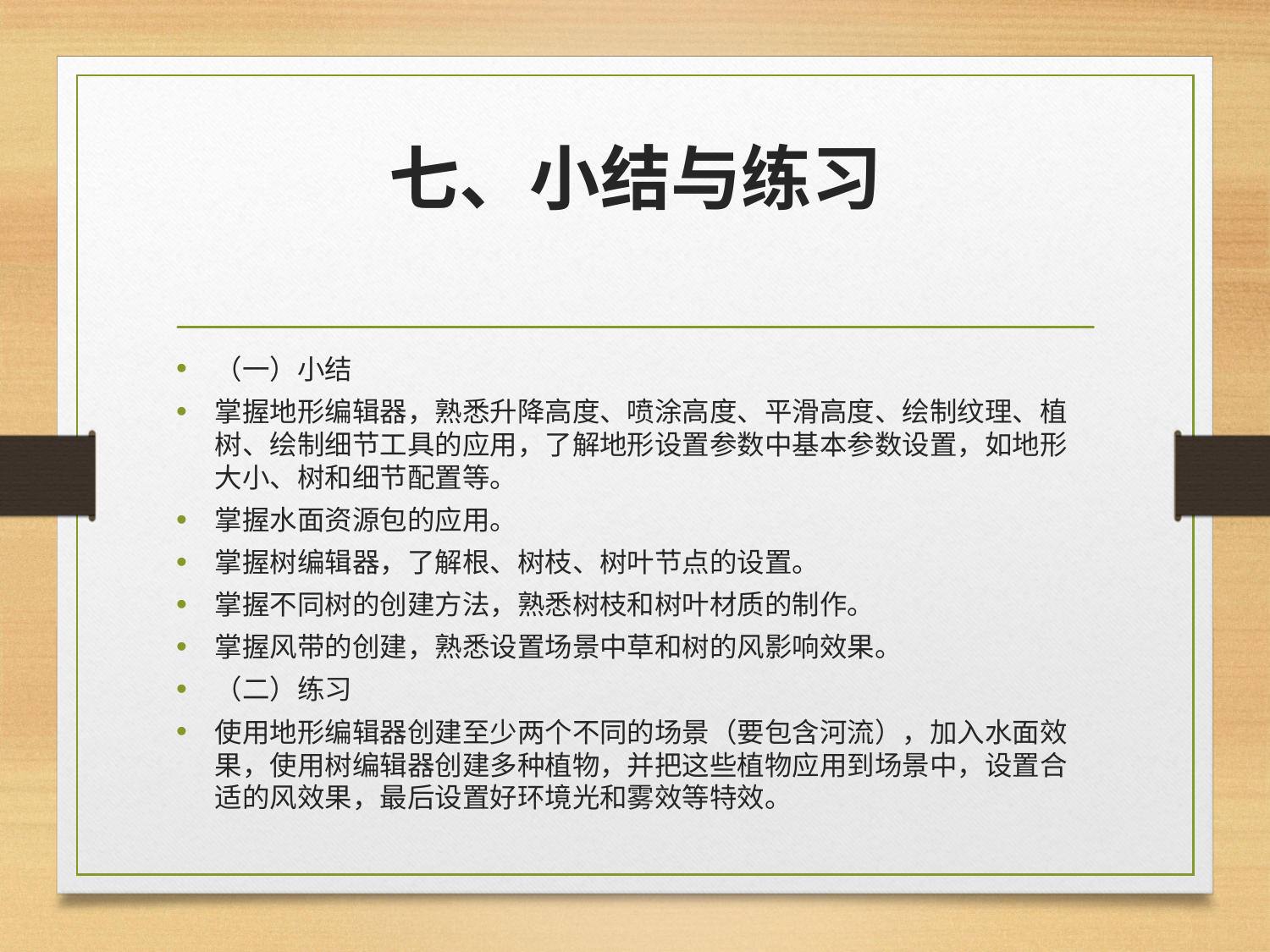

# 七、小结与练习

（一）小结
掌握地形编辑器，熟悉升降高度、喷涂高度、平滑高度、绘制纹理、植树、绘制细节工具的应用，了解地形设置参数中基本参数设置，如地形大小、树和细节配置等。
掌握水面资源包的应用。
掌握树编辑器，了解根、树枝、树叶节点的设置。
掌握不同树的创建方法，熟悉树枝和树叶材质的制作。
掌握风带的创建，熟悉设置场景中草和树的风影响效果。
（二）练习
使用地形编辑器创建至少两个不同的场景（要包含河流），加入水面效果，使用树编辑器创建多种植物，并把这些植物应用到场景中，设置合适的风效果，最后设置好环境光和雾效等特效。